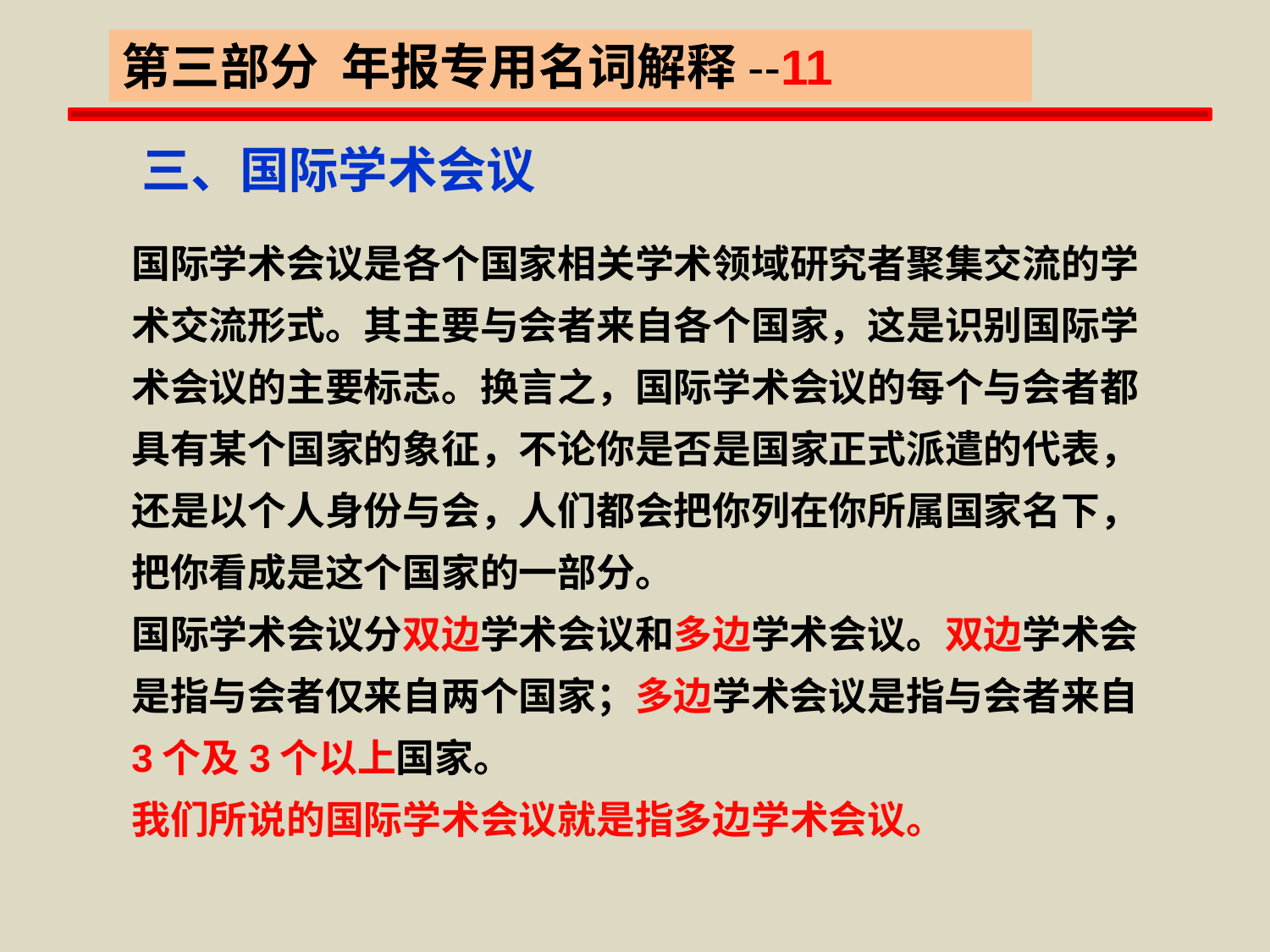

第三部分  年报专用名词解释--11

三、国际学术会议
国际学术会议是各个国家相关学术领域研究者聚集交流的学
术交流形式。其主要与会者来自各个国家，这是识别国际学
术会议的主要标志。换言之，国际学术会议的每个与会者都
具有某个国家的象征，不论你是否是国家正式派遣的代表，
还是以个人身份与会，人们都会把你列在你所属国家名下，
把你看成是这个国家的一部分。
国际学术会议分双边学术会议和多边学术会议。双边学术会
是指与会者仅来自两个国家；多边学术会议是指与会者来自
3个及3个以上国家。
我们所说的国际学术会议就是指多边学术会议。